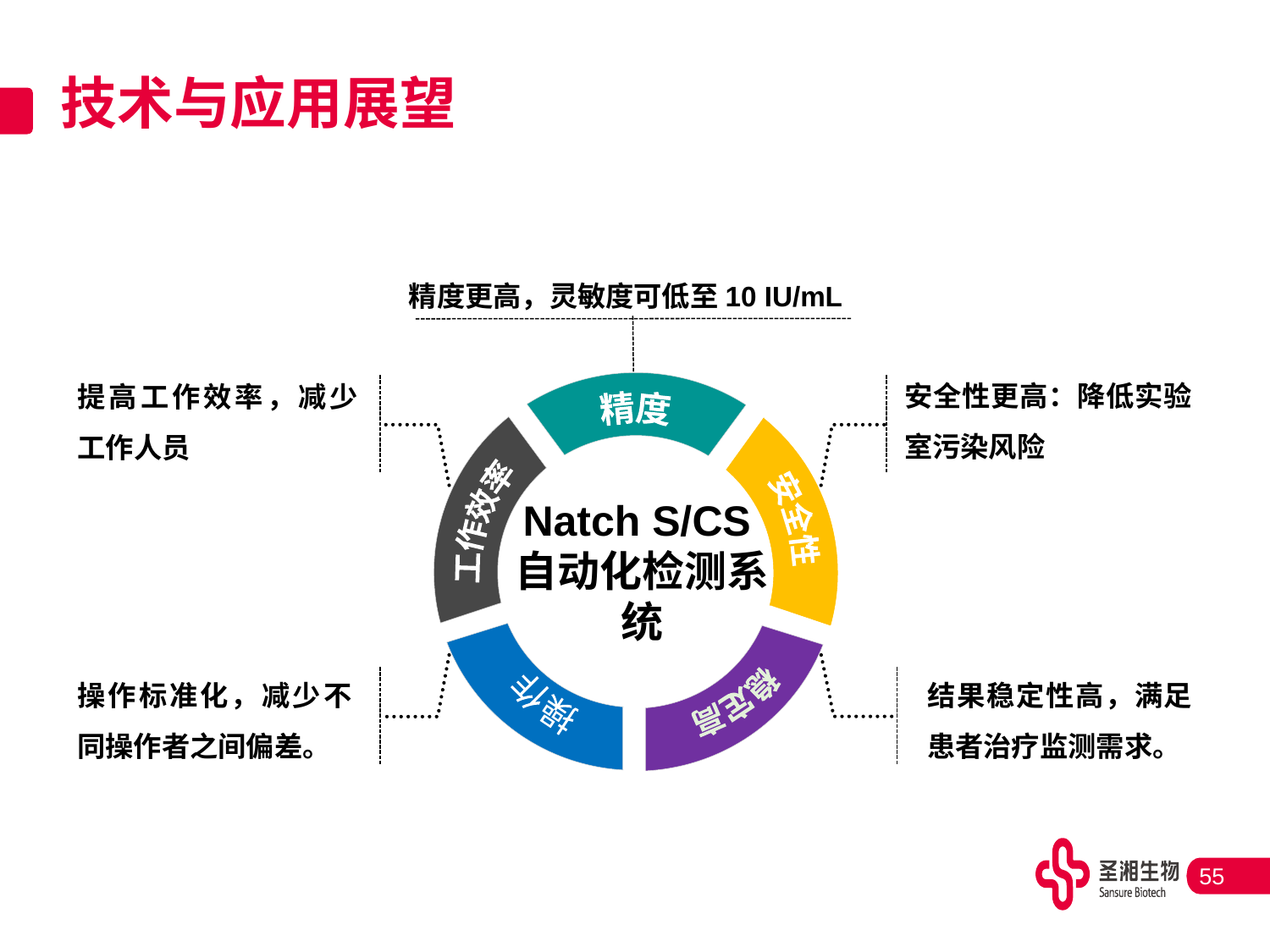

# 技术与应用展望

精度更高，灵敏度可低至10 IU/mL
提高工作效率，减少工作人员

安全性更高：降低实验室污染风险

精度

工作效率

安全性
稳定高

操作

Natch S/CS自动化检测系统

操作标准化，减少不同操作者之间偏差。

结果稳定性高，满足患者治疗监测需求。